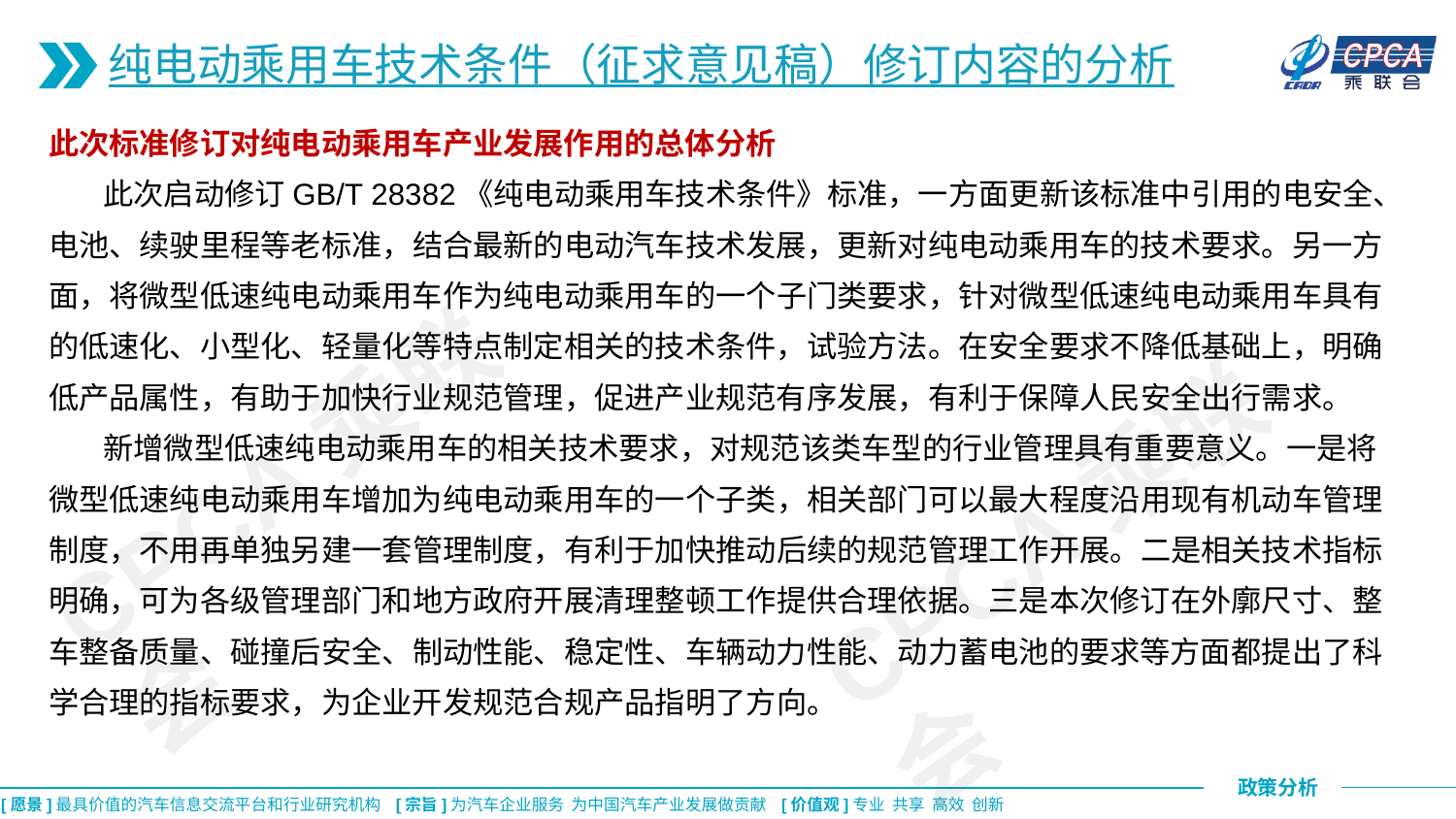

纯电动乘用车技术条件（征求意见稿）修订内容的分析
此次标准修订对纯电动乘用车产业发展作用的总体分析
       此次启动修订GB/T 28382《纯电动乘用车技术条件》标准，一方面更新该标准中引用的电安全、电池、续驶里程等老标准，结合最新的电动汽车技术发展，更新对纯电动乘用车的技术要求。另一方面，将微型低速纯电动乘用车作为纯电动乘用车的一个子门类要求，针对微型低速纯电动乘用车具有的低速化、小型化、轻量化等特点制定相关的技术条件，试验方法。在安全要求不降低基础上，明确低产品属性，有助于加快行业规范管理，促进产业规范有序发展，有利于保障人民安全出行需求。
       新增微型低速纯电动乘用车的相关技术要求，对规范该类车型的行业管理具有重要意义。一是将微型低速纯电动乘用车增加为纯电动乘用车的一个子类，相关部门可以最大程度沿用现有机动车管理制度，不用再单独另建一套管理制度，有利于加快推动后续的规范管理工作开展。二是相关技术指标明确，可为各级管理部门和地方政府开展清理整顿工作提供合理依据。三是本次修订在外廓尺寸、整车整备质量、碰撞后安全、制动性能、稳定性、车辆动力性能、动力蓄电池的要求等方面都提出了科学合理的指标要求，为企业开发规范合规产品指明了方向。
CPCA乘联会
CPCA乘联会